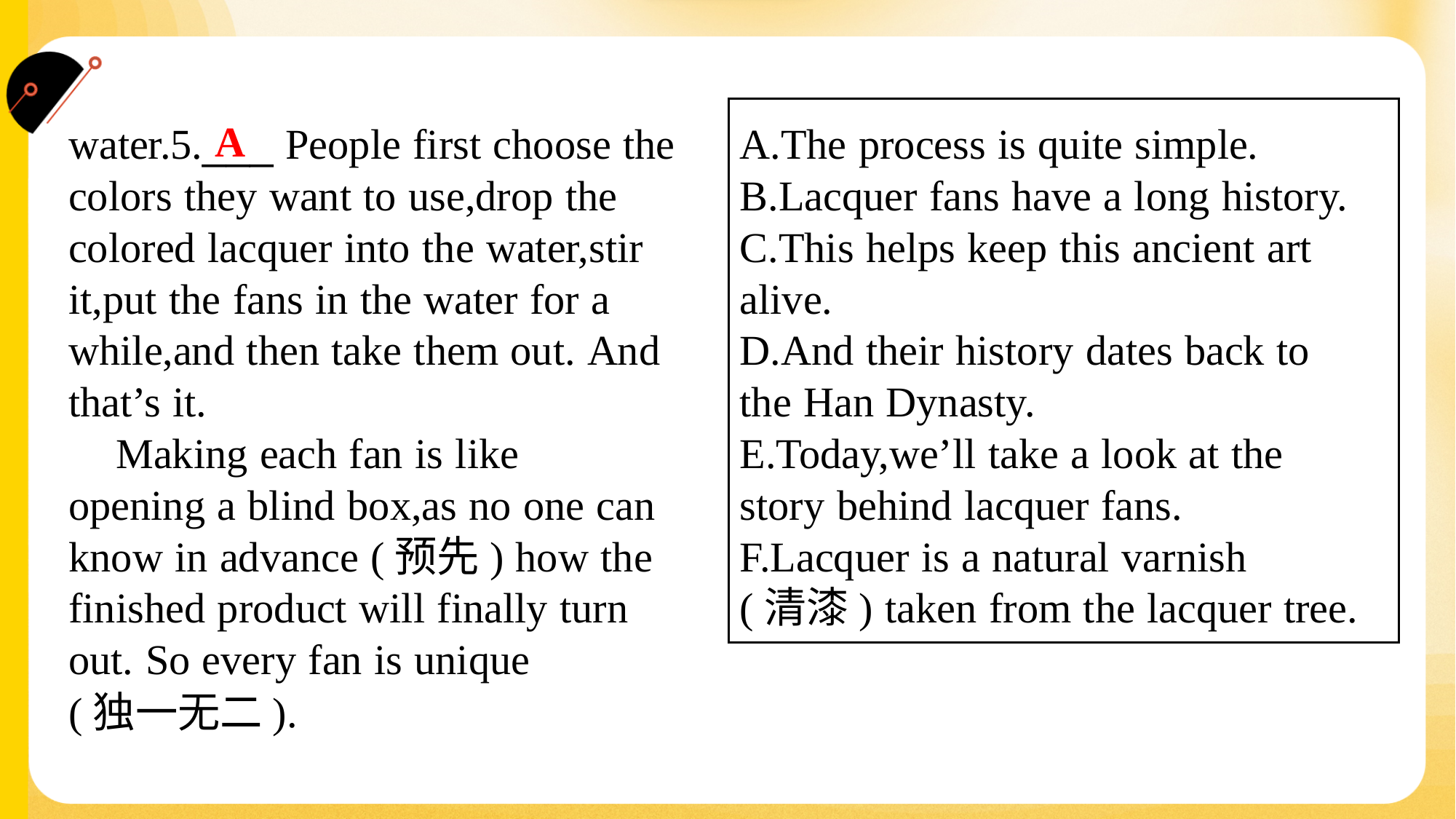

A
water.5.___ People first choose the
colors they want to use,drop the
colored lacquer into the water,stir
it,put the fans in the water for a
while,and then take them out. And
that’s it.
    Making each fan is like
opening a blind box,as no one can
know in advance (预先) how the
finished product will finally turn
out. So every fan is unique
(独一无二).#1.4.1
A.The process is quite simple.
B.Lacquer fans have a long history.
C.This helps keep this ancient art
alive.
D.And their history dates back to
the Han Dynasty.
E.Today,we’ll take a look at the
story behind lacquer fans.
F.Lacquer is a natural varnish
(清漆) taken from the lacquer tree.